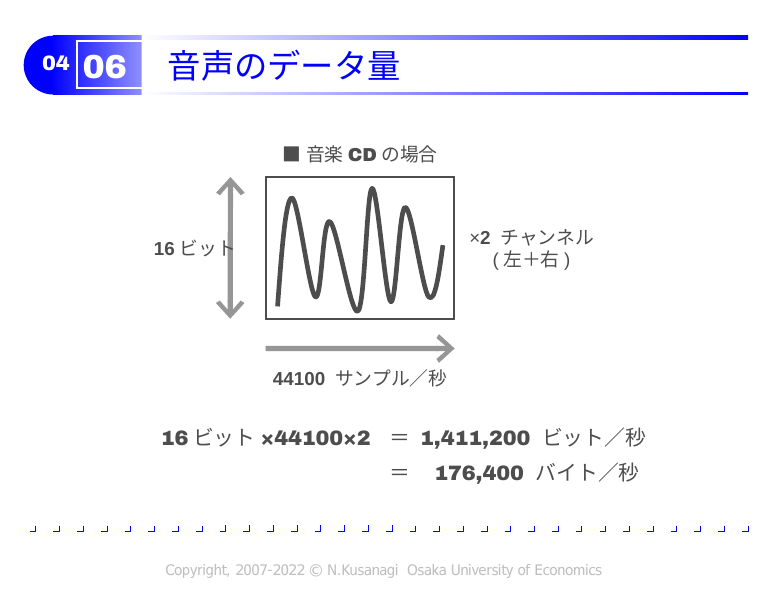

# 06   音声のデータ量
■音楽CDの場合

×2 チャンネル
(左＋右)
16ビット

44100 サンプル／秒
16ビット×44100×2
＝ 1,411,200 ビット／秒
＝    176,400 バイト／秒